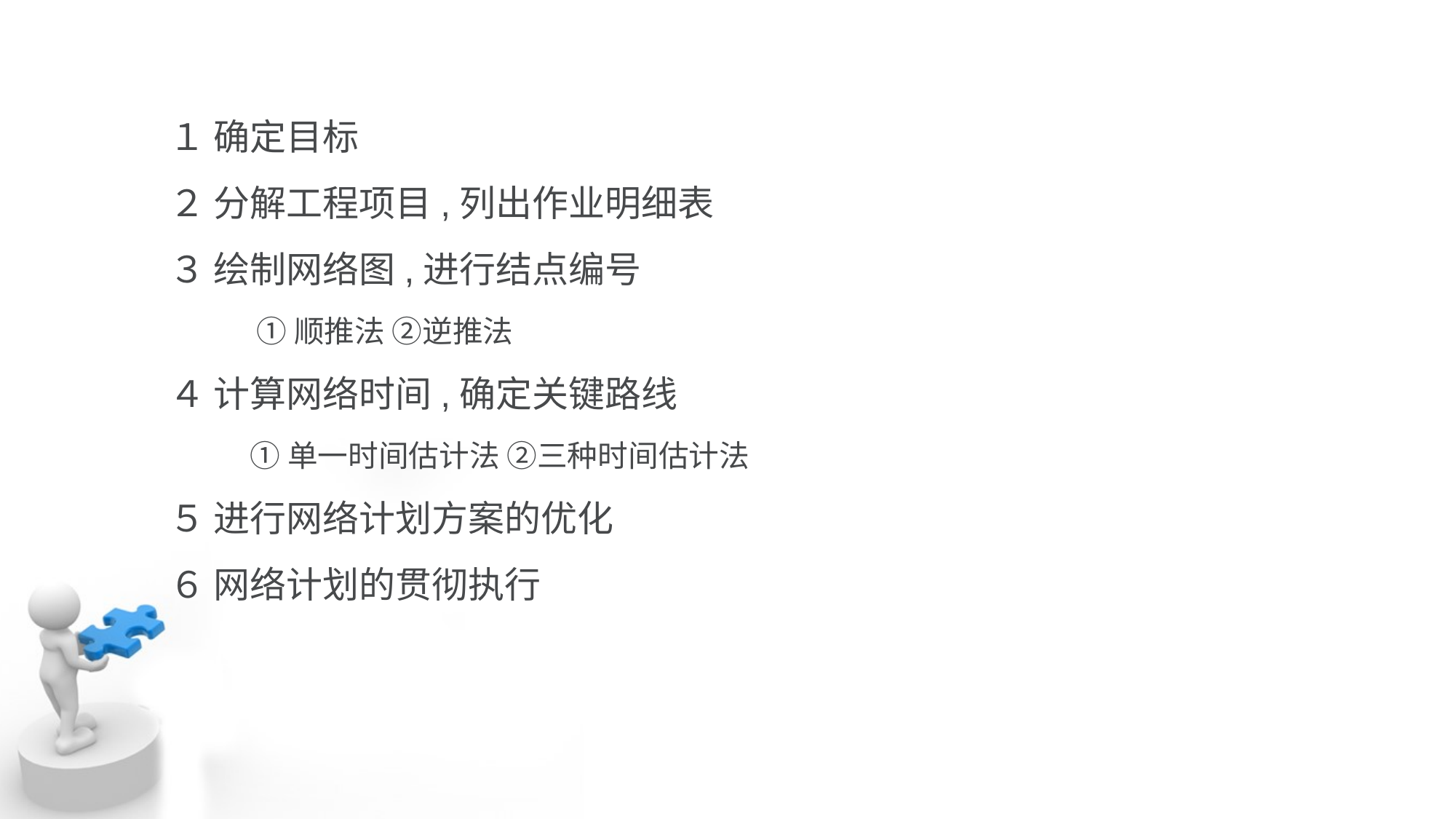

１ 确定目标
２ 分解工程项目,列出作业明细表
３ 绘制网络图,进行结点编号
             ①顺推法 ②逆推法
４ 计算网络时间,确定关键路线
            ①单一时间估计法 ②三种时间估计法
５ 进行网络计划方案的优化
６ 网络计划的贯彻执行